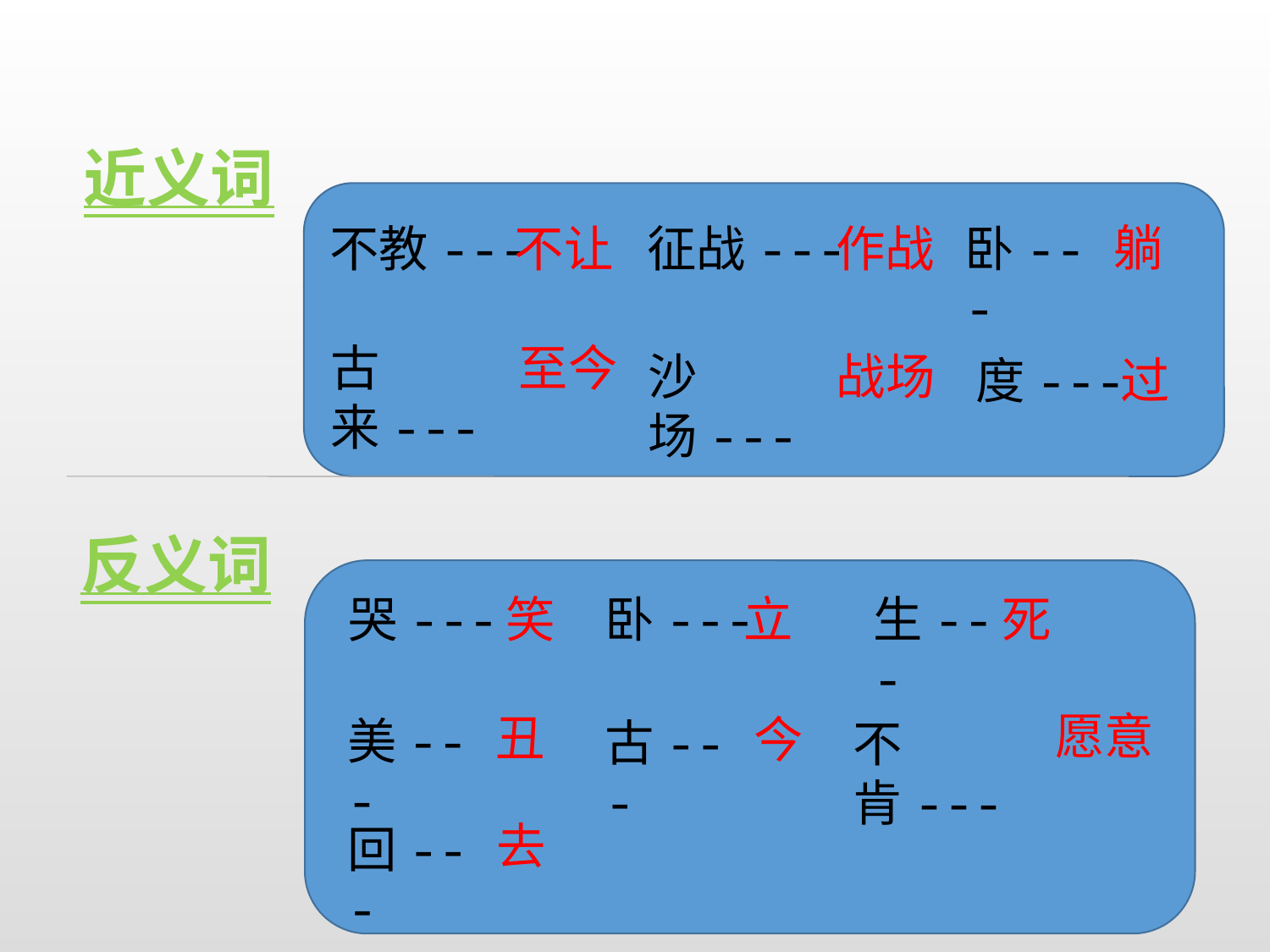

近义词

躺
不教---
不让
征战---
作战
卧---
古来---
至今
沙场---
战场
度---
过
反义词

哭---
笑
立
生---
死
卧---
愿意
丑
今
美---
古---
不肯---
去
回---